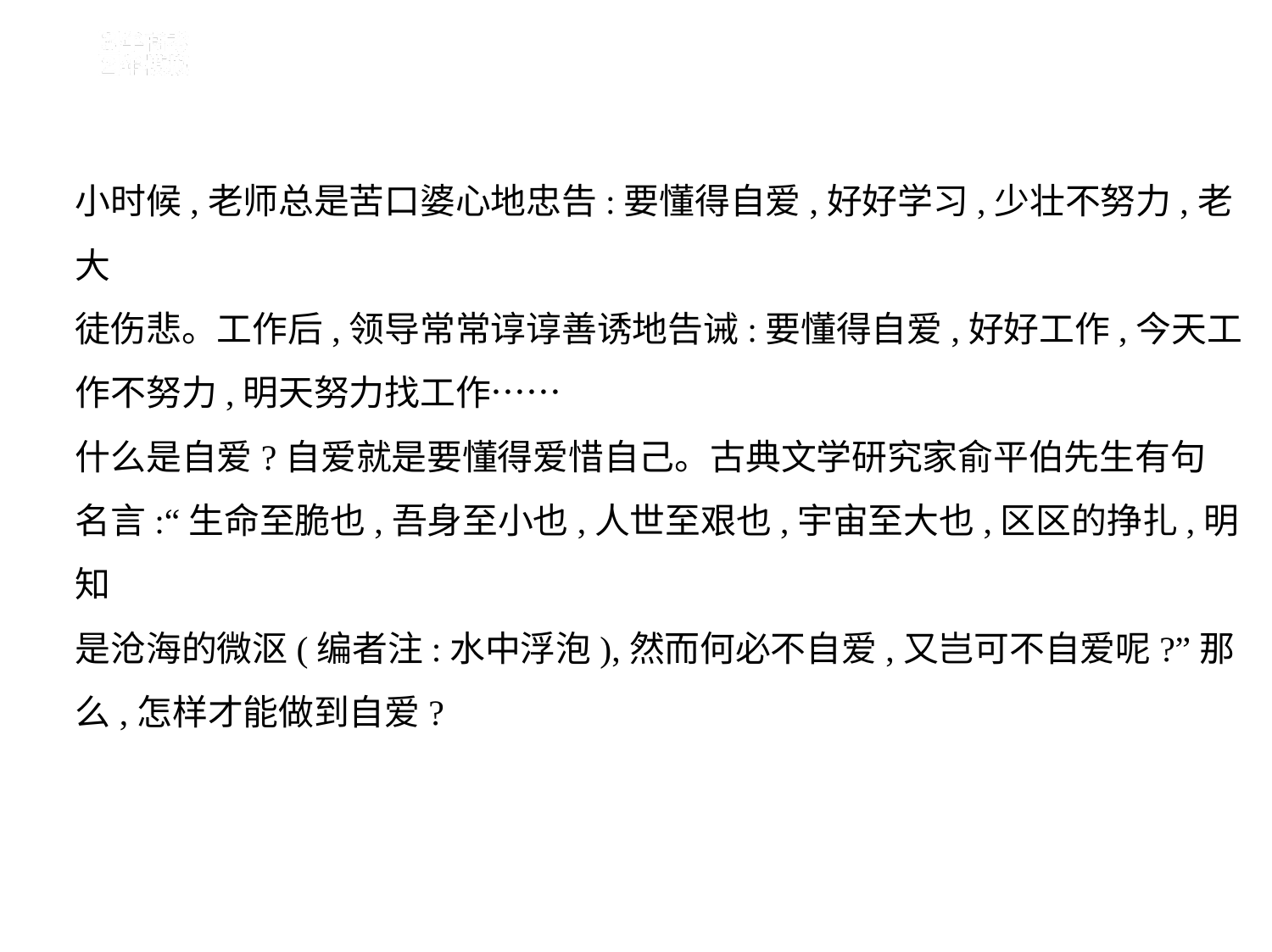

小时候,老师总是苦口婆心地忠告:要懂得自爱,好好学习,少壮不努力,老大
徒伤悲。工作后,领导常常谆谆善诱地告诫:要懂得自爱,好好工作,今天工
作不努力,明天努力找工作……
什么是自爱?自爱就是要懂得爱惜自己。古典文学研究家俞平伯先生有句
名言:“生命至脆也,吾身至小也,人世至艰也,宇宙至大也,区区的挣扎,明知
是沧海的微沤(编者注:水中浮泡),然而何必不自爱,又岂可不自爱呢?”那
么,怎样才能做到自爱?